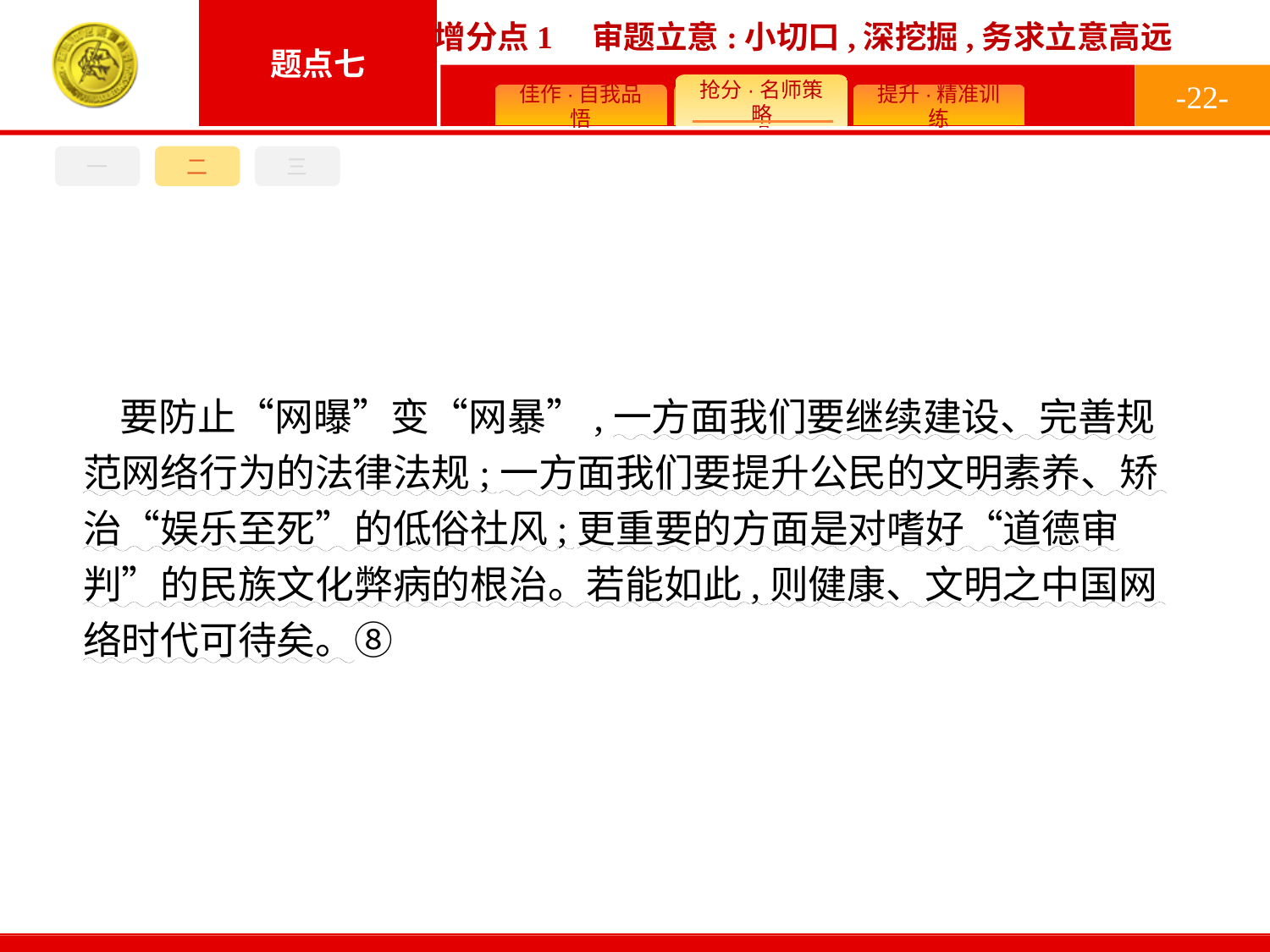

-22-
一
二
三
要防止“网曝”变“网暴”,一方面我们要继续建设、完善规范网络行为的法律法规;一方面我们要提升公民的文明素养、矫治“娱乐至死”的低俗社风;更重要的方面是对嗜好“道德审判”的民族文化弊病的根治。若能如此,则健康、文明之中国网络时代可待矣。⑧